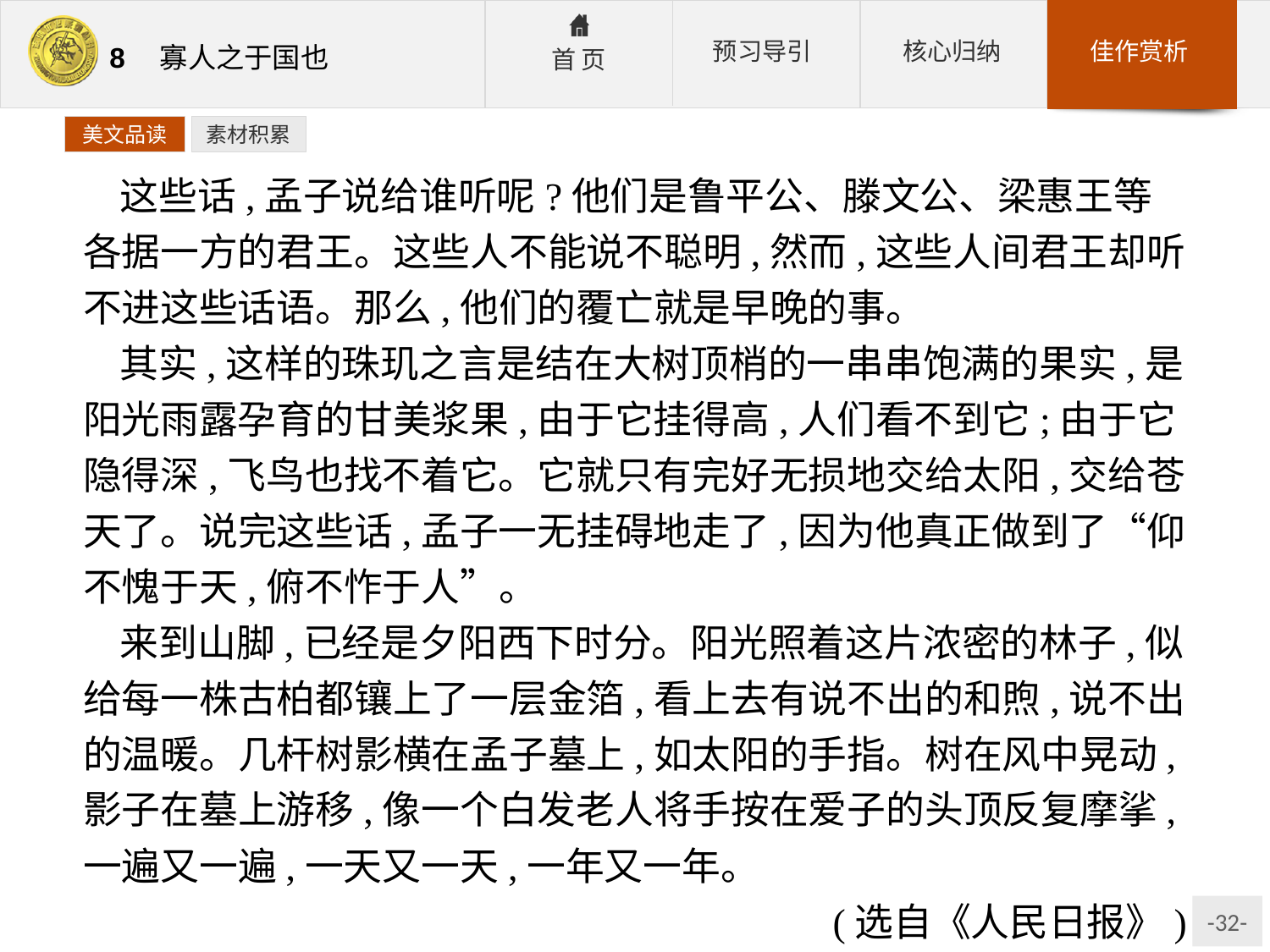

美文品读
素材积累
这些话,孟子说给谁听呢?他们是鲁平公、滕文公、梁惠王等各据一方的君王。这些人不能说不聪明,然而,这些人间君王却听不进这些话语。那么,他们的覆亡就是早晚的事。
其实,这样的珠玑之言是结在大树顶梢的一串串饱满的果实,是阳光雨露孕育的甘美浆果,由于它挂得高,人们看不到它;由于它隐得深,飞鸟也找不着它。它就只有完好无损地交给太阳,交给苍天了。说完这些话,孟子一无挂碍地走了,因为他真正做到了“仰不愧于天,俯不怍于人”。
来到山脚,已经是夕阳西下时分。阳光照着这片浓密的林子,似给每一株古柏都镶上了一层金箔,看上去有说不出的和煦,说不出的温暖。几杆树影横在孟子墓上,如太阳的手指。树在风中晃动,影子在墓上游移,像一个白发老人将手按在爱子的头顶反复摩挲,一遍又一遍,一天又一天,一年又一年。
(选自《人民日报》)